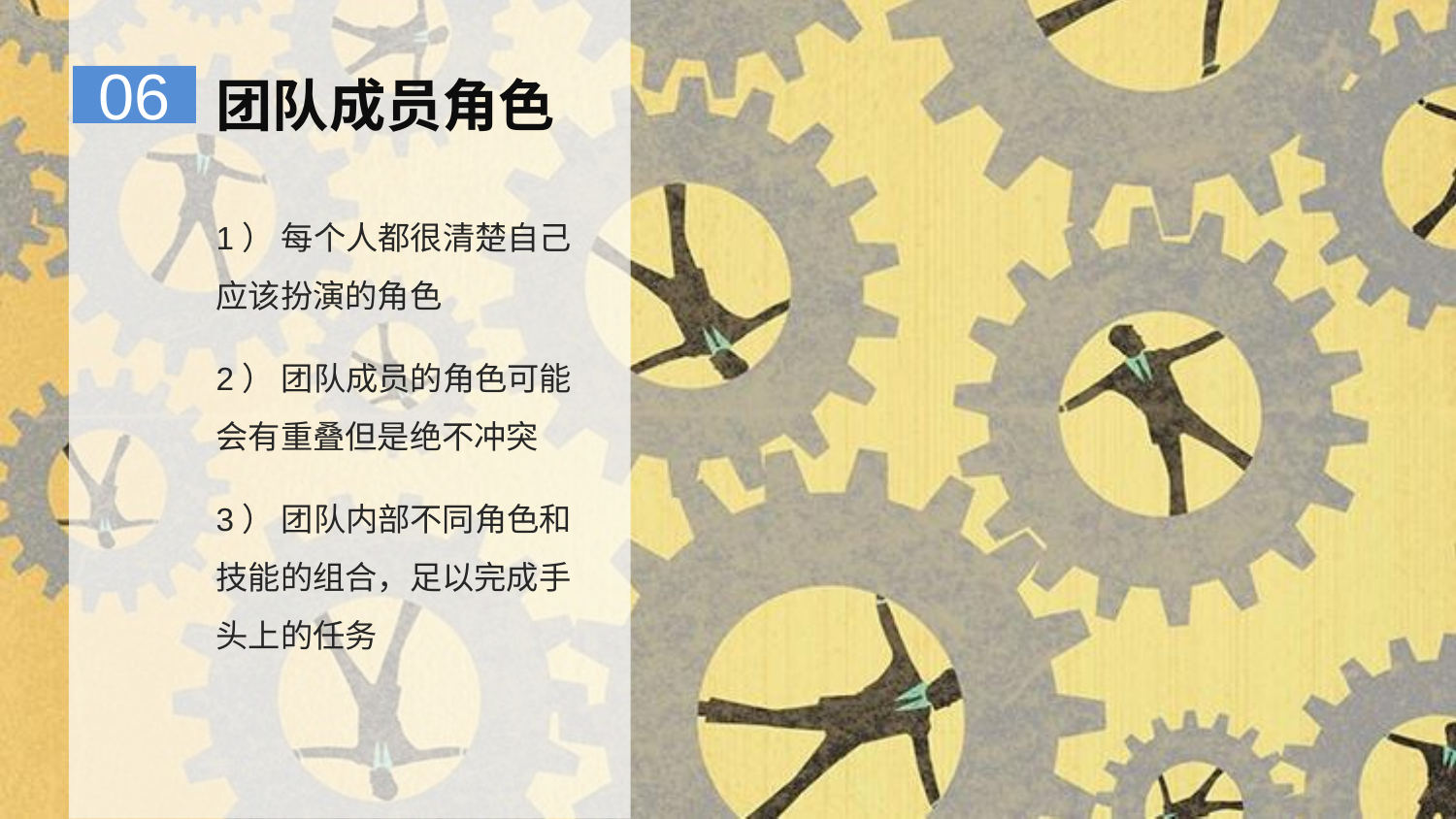

团队成员角色
06
1） 每个人都很清楚自己应该扮演的角色
2） 团队成员的角色可能会有重叠但是绝不冲突
3） 团队内部不同角色和技能的组合，足以完成手头上的任务